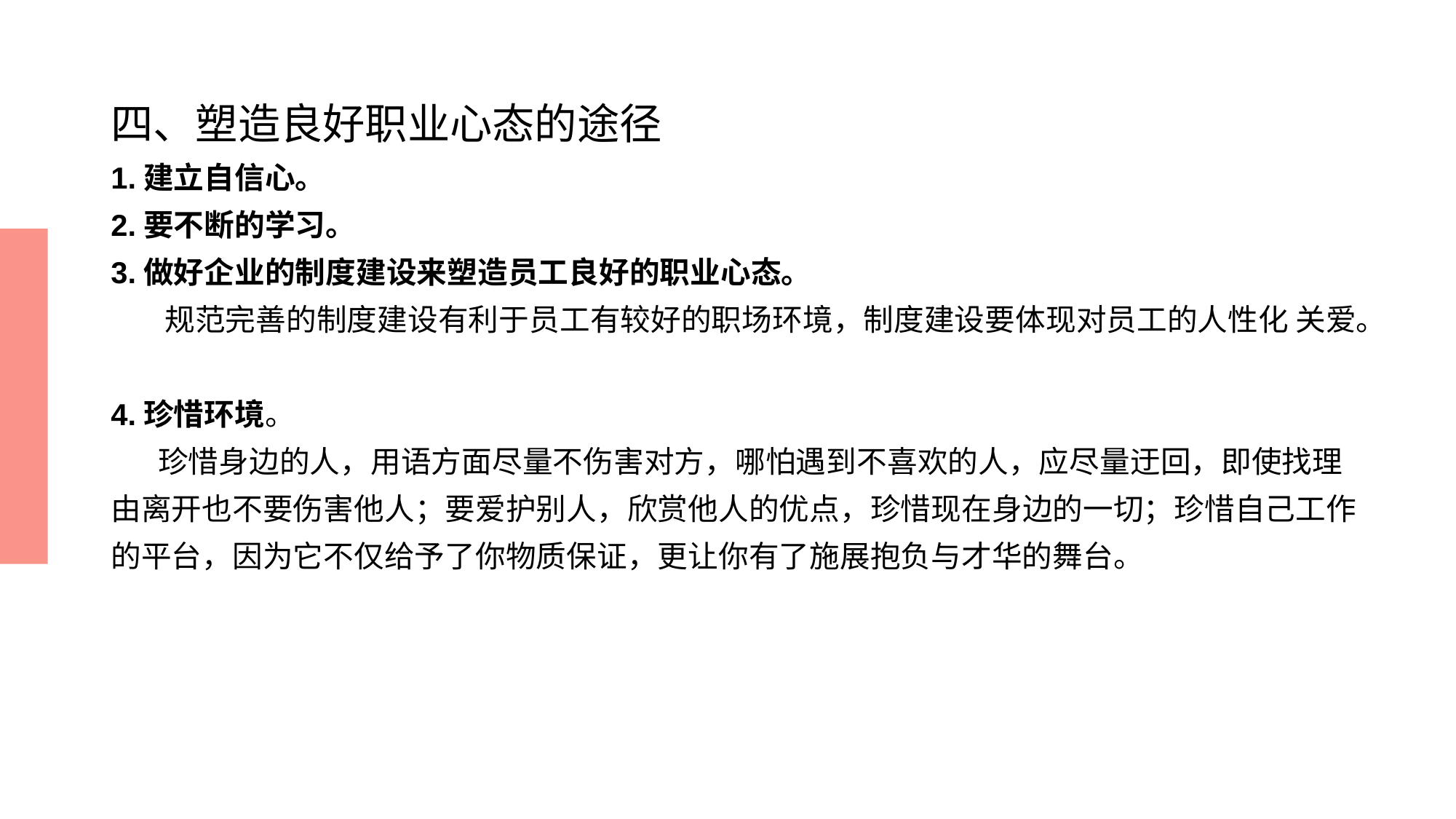

# 四、塑造良好职业心态的途径 1.建立自信心。 2.要不断的学习。 3.做好企业的制度建设来塑造员工良好的职业心态。 规范完善的制度建设有利于员工有较好的职场环境，制度建设要体现对员工的人性化 关爱。 4.珍惜环境。 珍惜身边的人，用语方面尽量不伤害对方，哪怕遇到不喜欢的人，应尽量迂回，即使找理 由离开也不要伤害他人；要爱护别人，欣赏他人的优点，珍惜现在身边的一切；珍惜自己工作 的平台，因为它不仅给予了你物质保证，更让你有了施展抱负与才华的舞台。